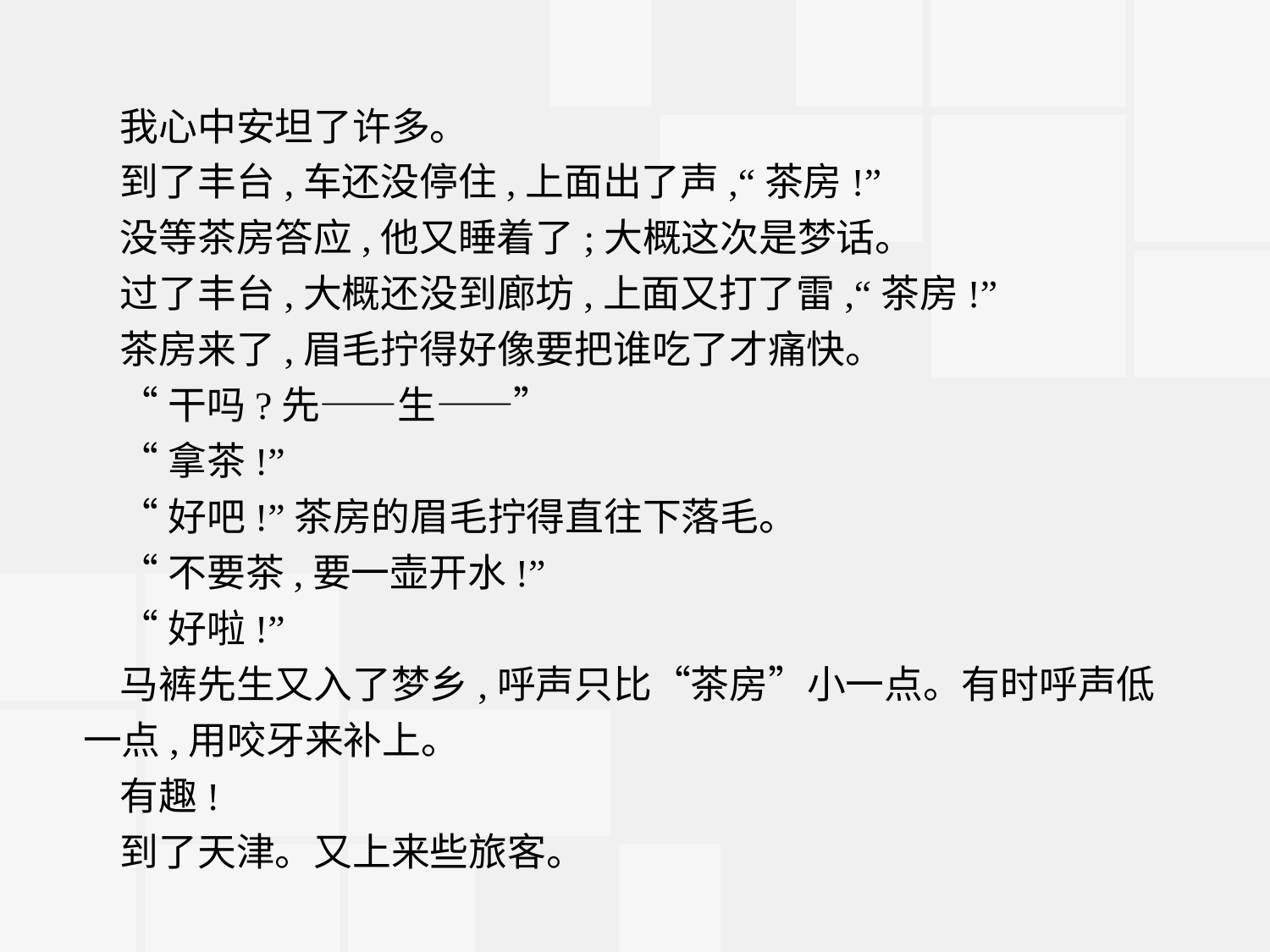

我心中安坦了许多。
到了丰台,车还没停住,上面出了声,“茶房!”
没等茶房答应,他又睡着了;大概这次是梦话。
过了丰台,大概还没到廊坊,上面又打了雷,“茶房!”
茶房来了,眉毛拧得好像要把谁吃了才痛快。
“干吗?先——生——”
“拿茶!”
“好吧!”茶房的眉毛拧得直往下落毛。
“不要茶,要一壶开水!”
“好啦!”
马裤先生又入了梦乡,呼声只比“茶房”小一点。有时呼声低一点,用咬牙来补上。
有趣!
到了天津。又上来些旅客。